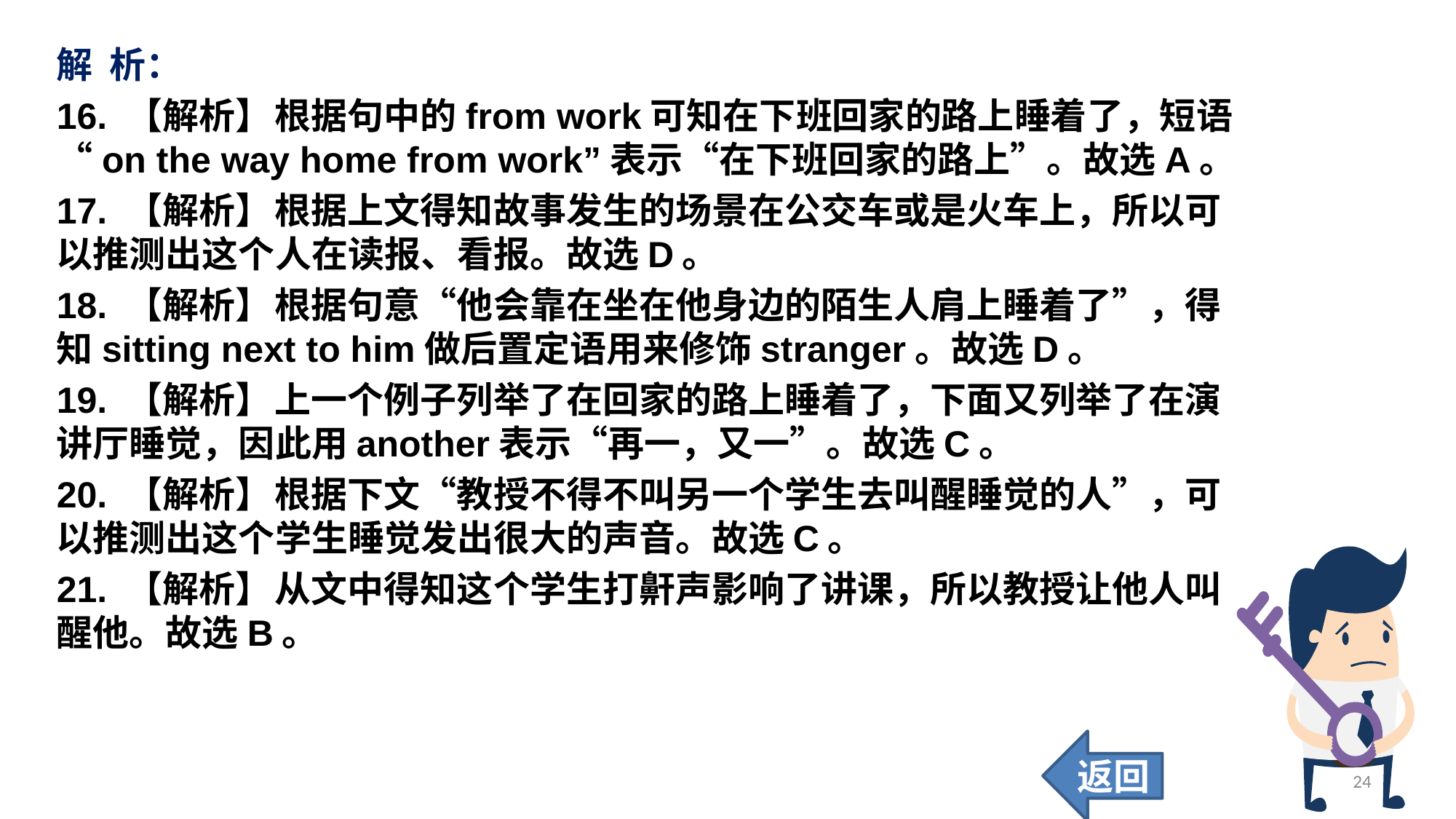

解  析：
16. 【解析】	根据句中的from work可知在下班回家的路上睡着了，短语“on the way home from work”表示“在下班回家的路上”。故选A。
17. 【解析】	根据上文得知故事发生的场景在公交车或是火车上，所以可以推测出这个人在读报、看报。故选D。
18. 【解析】	根据句意“他会靠在坐在他身边的陌生人肩上睡着了”，得知sitting next to him做后置定语用来修饰stranger。故选D。
19. 【解析】	上一个例子列举了在回家的路上睡着了，下面又列举了在演讲厅睡觉，因此用another表示“再一，又一”。故选C。
20. 【解析】	根据下文“教授不得不叫另一个学生去叫醒睡觉的人”，可以推测出这个学生睡觉发出很大的声音。故选C。
21. 【解析】	从文中得知这个学生打鼾声影响了讲课，所以教授让他人叫醒他。故选B。

返回
24